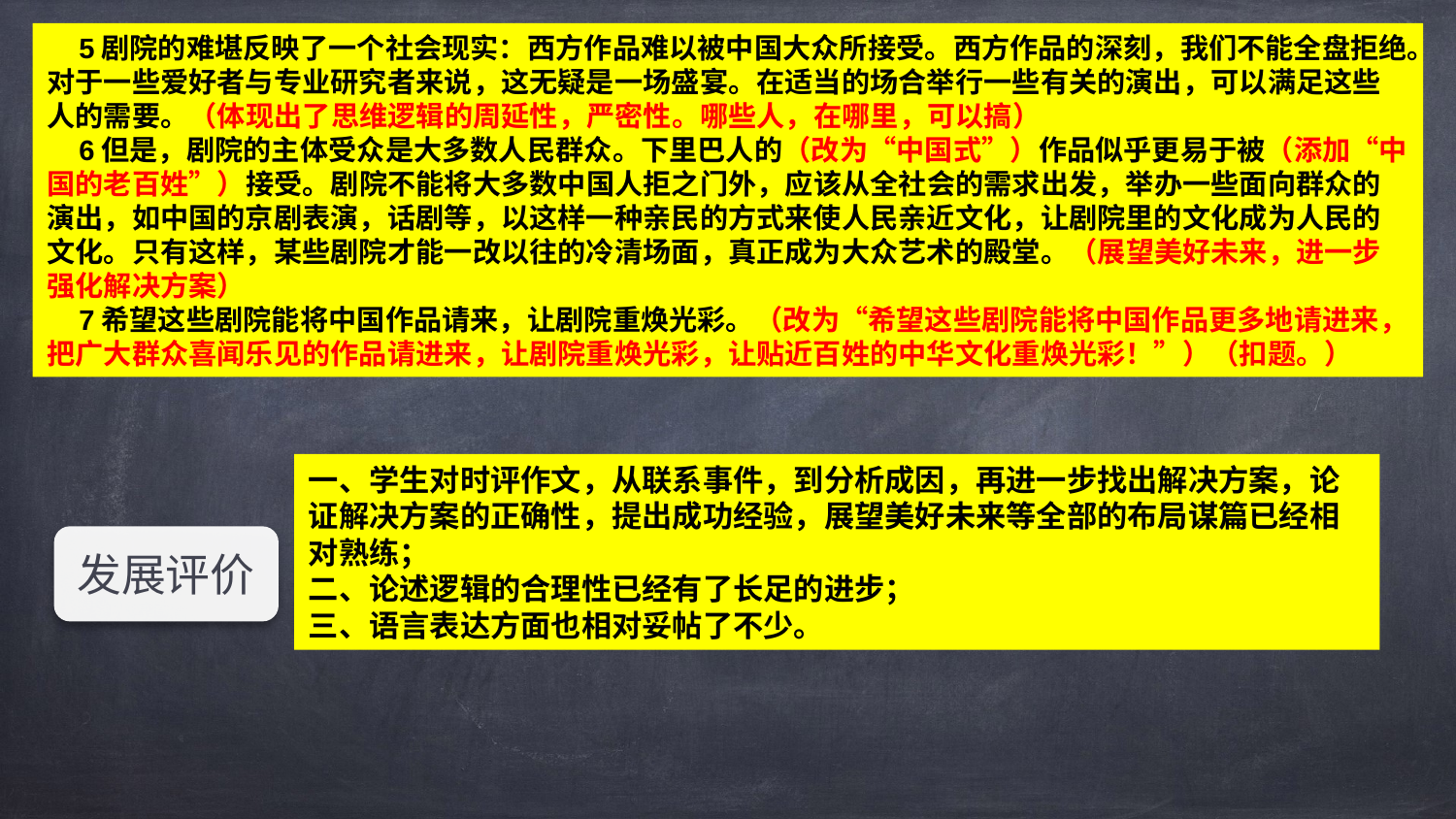

5剧院的难堪反映了一个社会现实：西方作品难以被中国大众所接受。西方作品的深刻，我们不能全盘拒绝。对于一些爱好者与专业研究者来说，这无疑是一场盛宴。在适当的场合举行一些有关的演出，可以满足这些人的需要。（体现出了思维逻辑的周延性，严密性。哪些人，在哪里，可以搞）
    6但是，剧院的主体受众是大多数人民群众。下里巴人的（改为“中国式”）作品似乎更易于被（添加“中国的老百姓”）接受。剧院不能将大多数中国人拒之门外，应该从全社会的需求出发，举办一些面向群众的演出，如中国的京剧表演，话剧等，以这样一种亲民的方式来使人民亲近文化，让剧院里的文化成为人民的文化。只有这样，某些剧院才能一改以往的冷清场面，真正成为大众艺术的殿堂。（展望美好未来，进一步强化解决方案）
    7希望这些剧院能将中国作品请来，让剧院重焕光彩。（改为“希望这些剧院能将中国作品更多地请进来，把广大群众喜闻乐见的作品请进来，让剧院重焕光彩，让贴近百姓的中华文化重焕光彩！”）（扣题。）
一、学生对时评作文，从联系事件，到分析成因，再进一步找出解决方案，论证解决方案的正确性，提出成功经验，展望美好未来等全部的布局谋篇已经相对熟练；
二、论述逻辑的合理性已经有了长足的进步；
三、语言表达方面也相对妥帖了不少。

发展评价